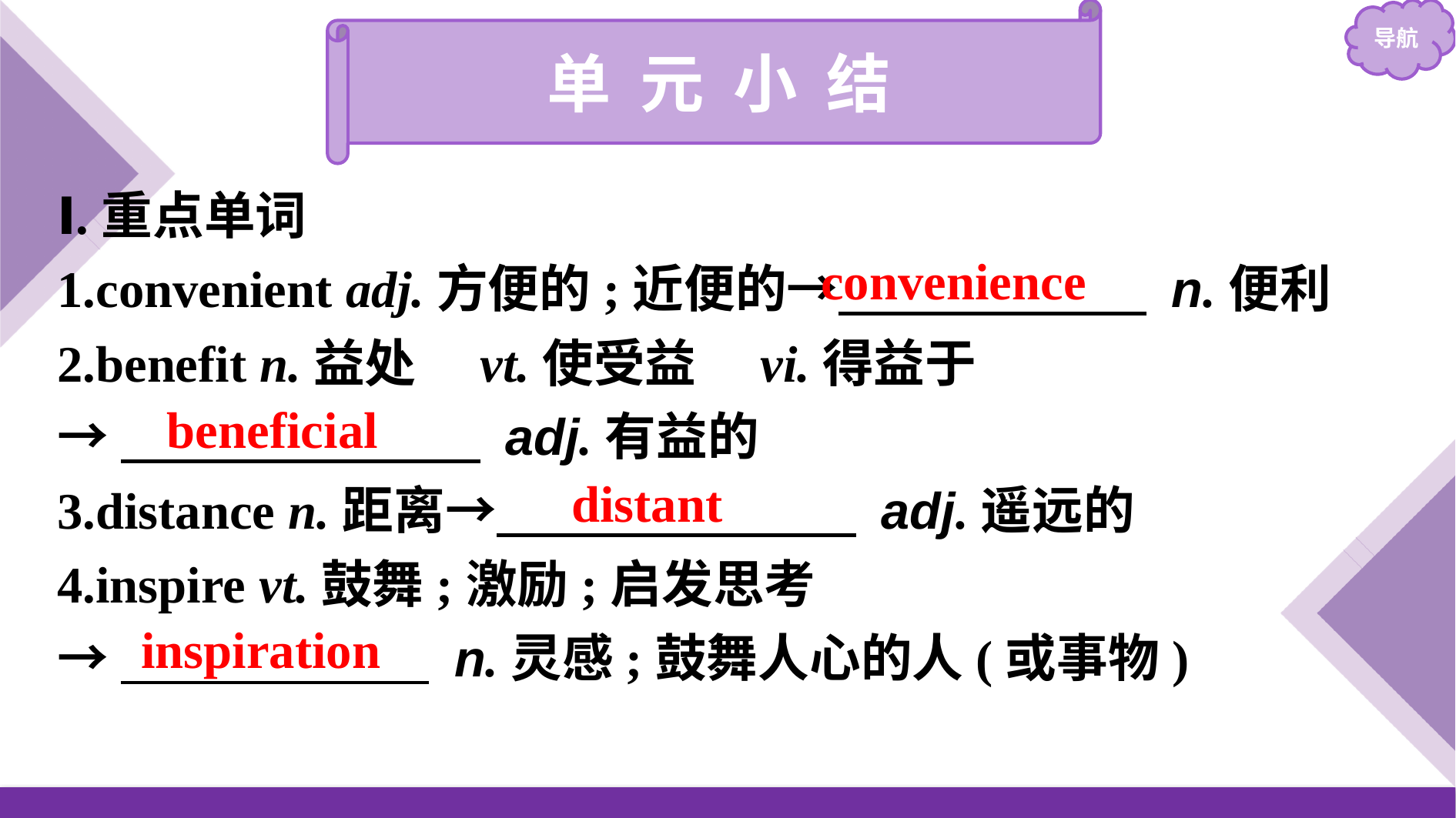

单  元  小  结
Ⅰ.重点单词
1.convenient adj.方便的;近便的→　　　　　　 n.便利
2.benefit n.益处　vt.使受益　vi.得益于
→　　　　　　　 adj.有益的
3.distance n.距离→　　　　　　　 adj.遥远的
4.inspire vt.鼓舞;激励;启发思考
→　　　　　　 n.灵感;鼓舞人心的人(或事物)
convenience
beneficial
distant
inspiration